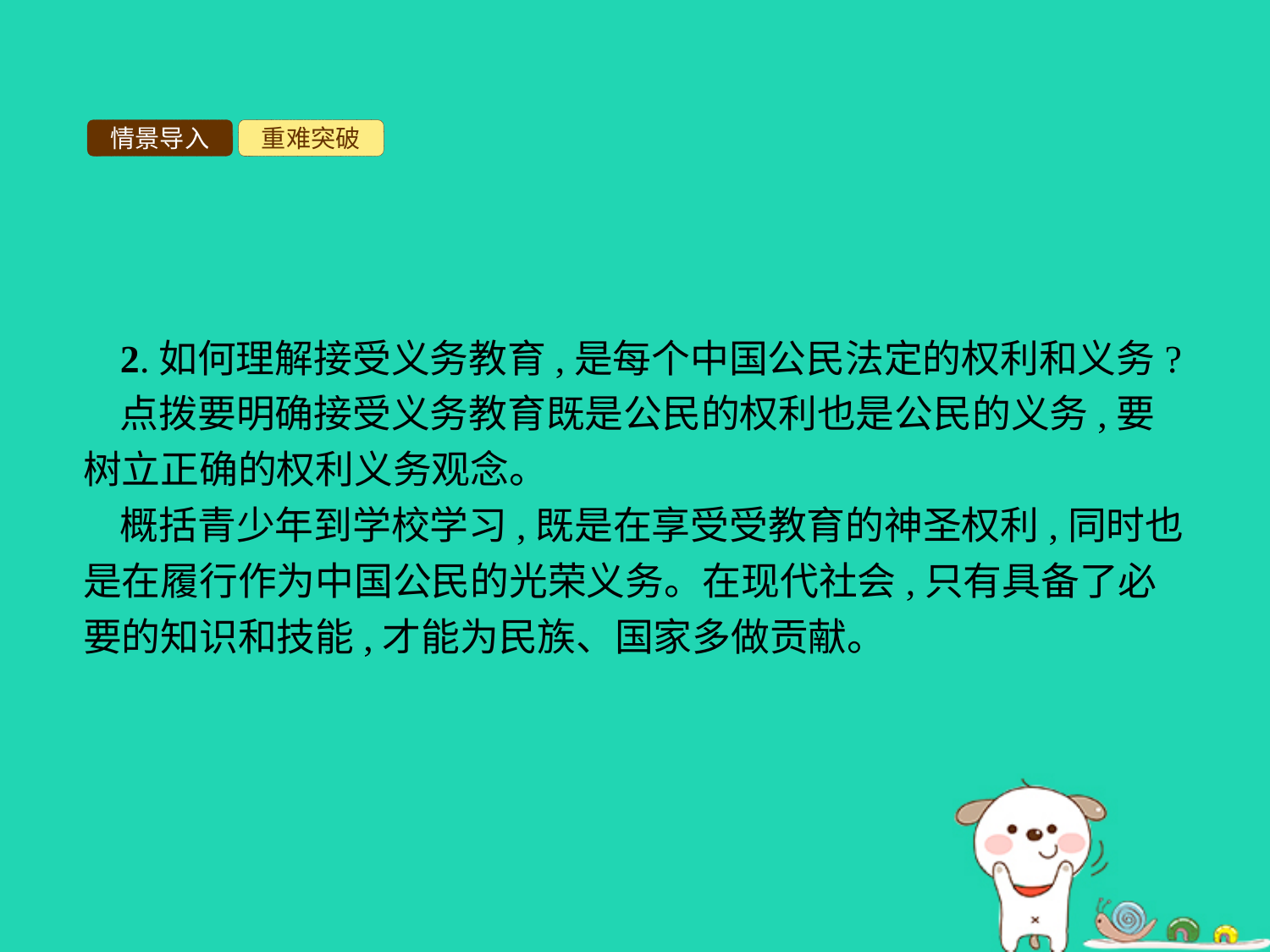

情景导入
重难突破
2.如何理解接受义务教育,是每个中国公民法定的权利和义务?
点拨要明确接受义务教育既是公民的权利也是公民的义务,要树立正确的权利义务观念。
概括青少年到学校学习,既是在享受受教育的神圣权利,同时也是在履行作为中国公民的光荣义务。在现代社会,只有具备了必要的知识和技能,才能为民族、国家多做贡献。